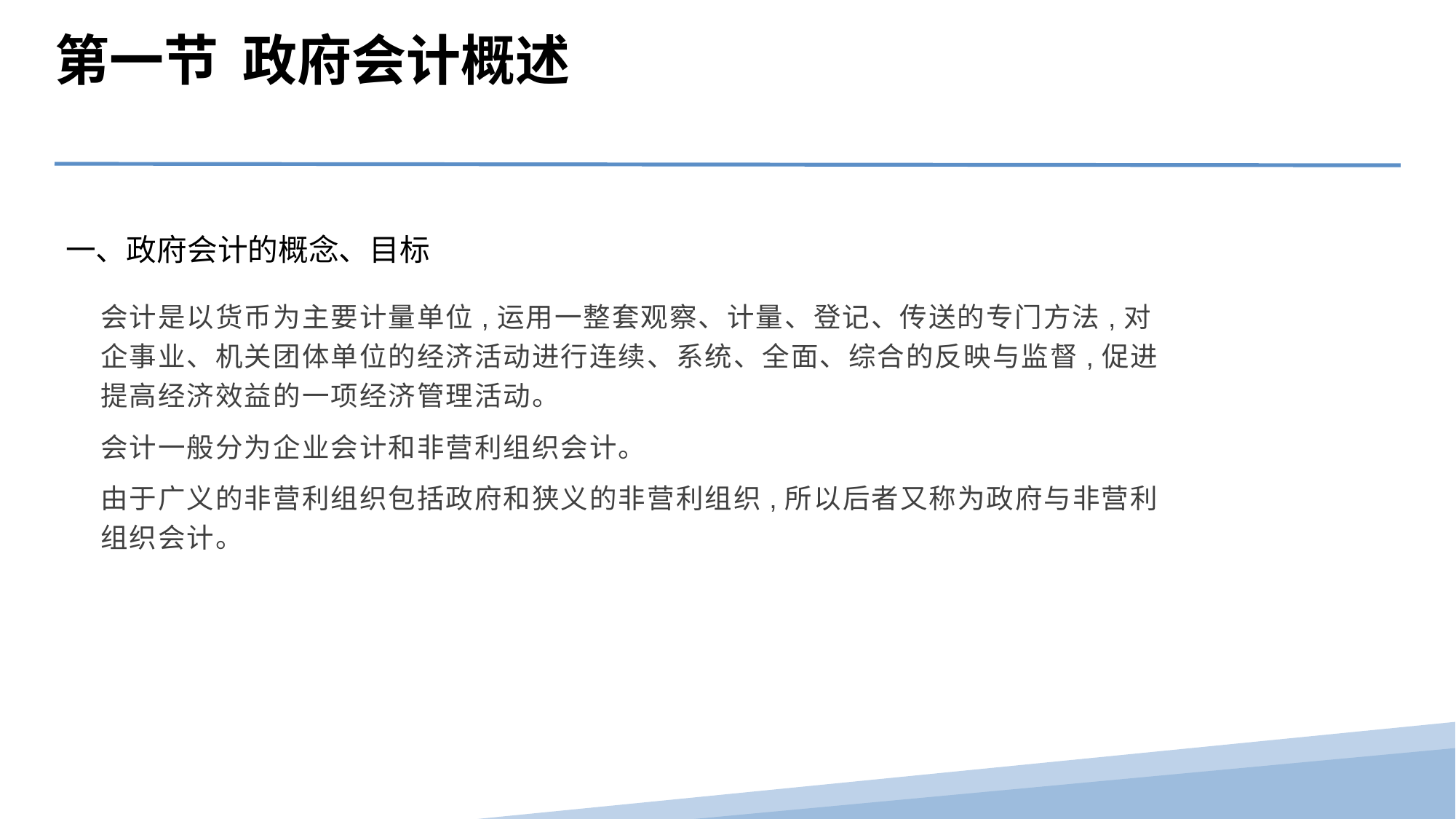

第一节  政府会计概述
一、政府会计的概念、目标
会计是以货币为主要计量单位,运用一整套观察、计量、登记、传送的专门方法,对企事业、机关团体单位的经济活动进行连续、系统、全面、综合的反映与监督,促进提高经济效益的一项经济管理活动。
会计一般分为企业会计和非营利组织会计。
由于广义的非营利组织包括政府和狭义的非营利组织,所以后者又称为政府与非营利组织会计。